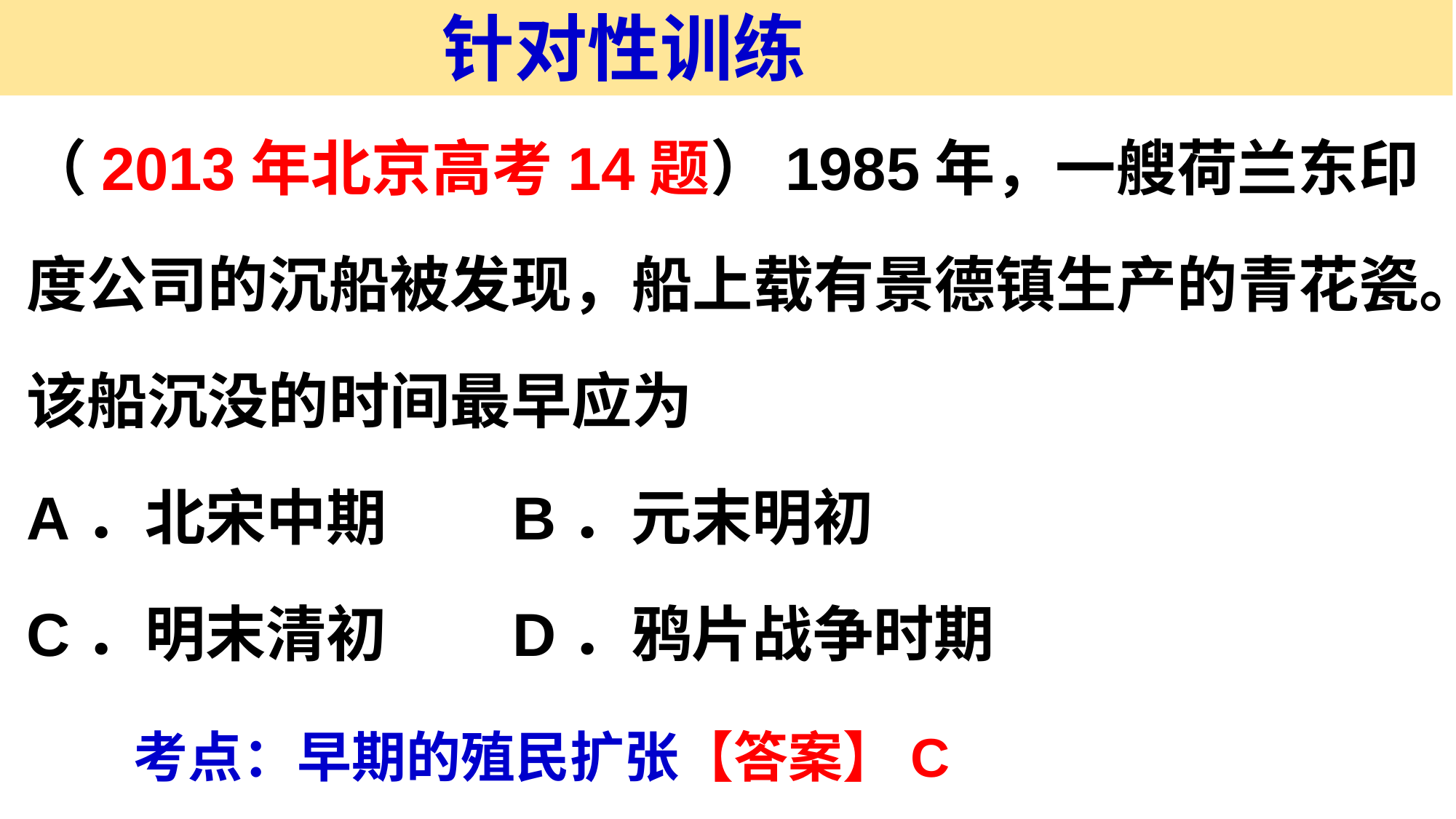

针对性训练
（2013年北京高考14题）1985年，一艘荷兰东印度公司的沉船被发现，船上载有景德镇生产的青花瓷。该船沉没的时间最早应为
A．北宋中期        B．元末明初
C．明末清初        D．鸦片战争时期
考点：早期的殖民扩张【答案】C